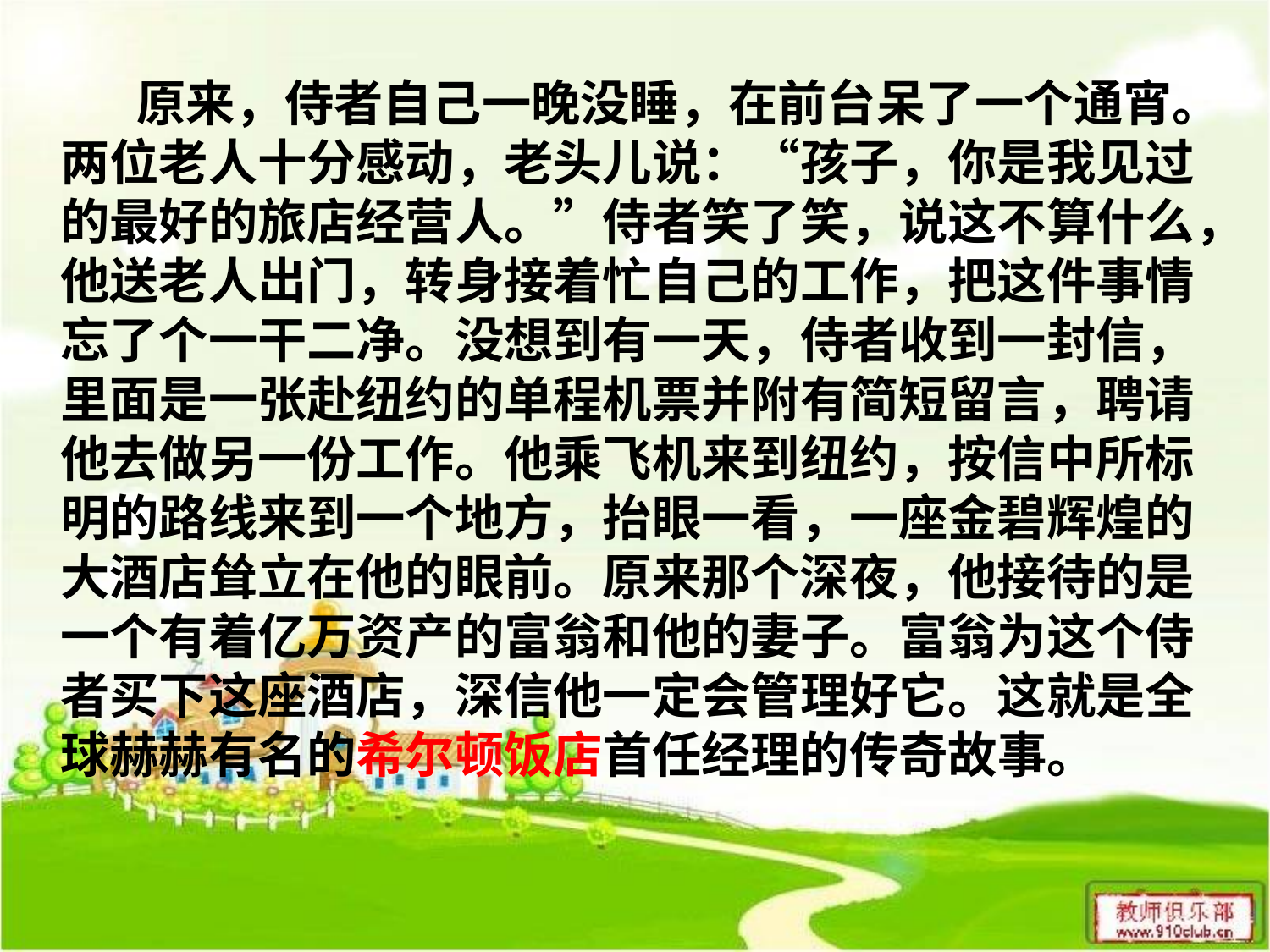

原来，侍者自己一晚没睡，在前台呆了一个通宵。两位老人十分感动，老头儿说：“孩子，你是我见过的最好的旅店经营人。”侍者笑了笑，说这不算什么，他送老人出门，转身接着忙自己的工作，把这件事情忘了个一干二净。没想到有一天，侍者收到一封信，里面是一张赴纽约的单程机票并附有简短留言，聘请他去做另一份工作。他乘飞机来到纽约，按信中所标明的路线来到一个地方，抬眼一看，一座金碧辉煌的大酒店耸立在他的眼前。原来那个深夜，他接待的是一个有着亿万资产的富翁和他的妻子。富翁为这个侍者买下这座酒店，深信他一定会管理好它。这就是全球赫赫有名的希尔顿饭店首任经理的传奇故事。